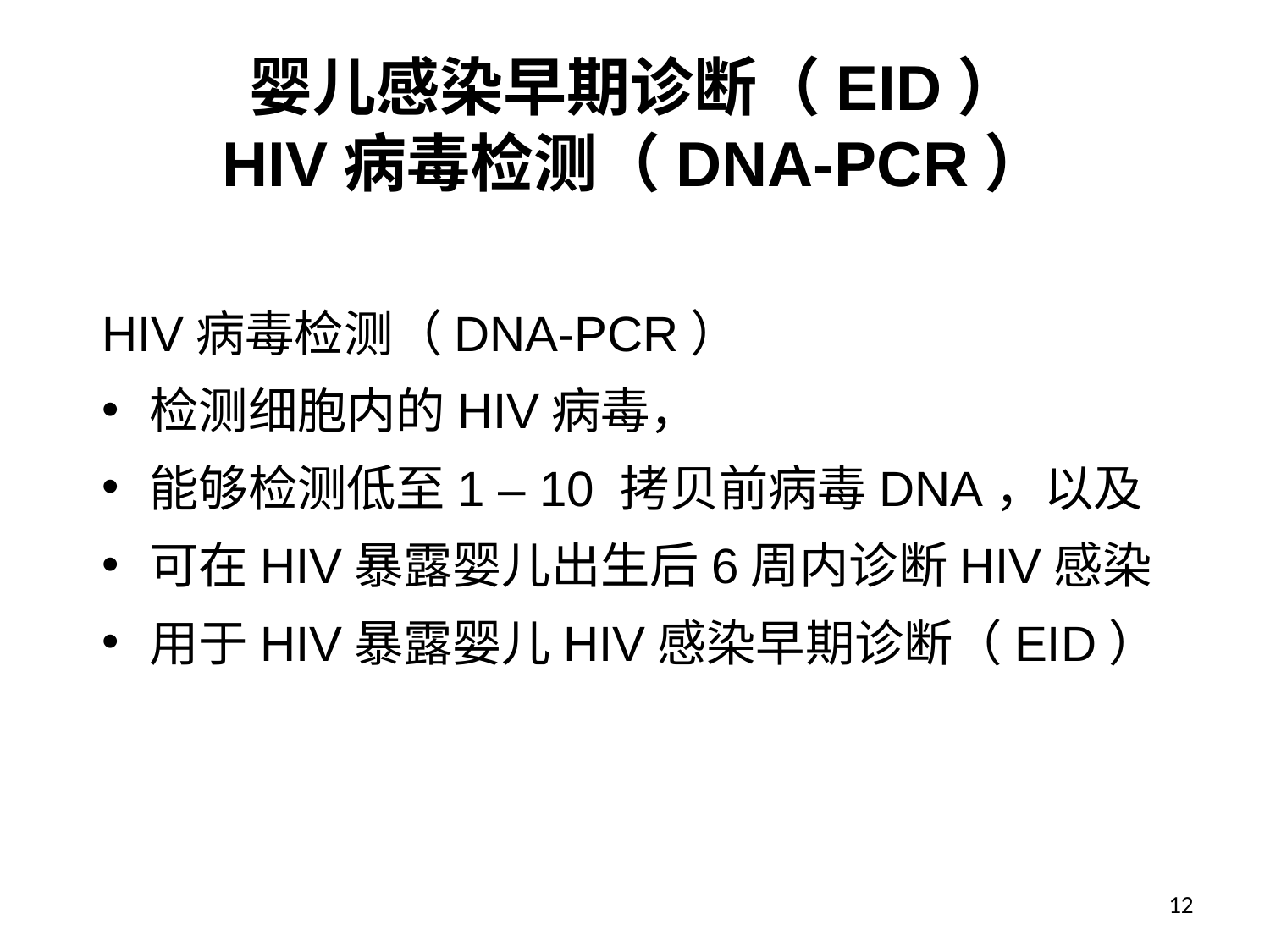

# 婴儿感染早期诊断（EID） HIV病毒检测（DNA-PCR）
HIV病毒检测（DNA-PCR）
检测细胞内的HIV病毒，
能够检测低至1 – 10 拷贝前病毒DNA，以及
可在HIV暴露婴儿出生后6周内诊断HIV感染
用于HIV暴露婴儿HIV感染早期诊断（EID）
12